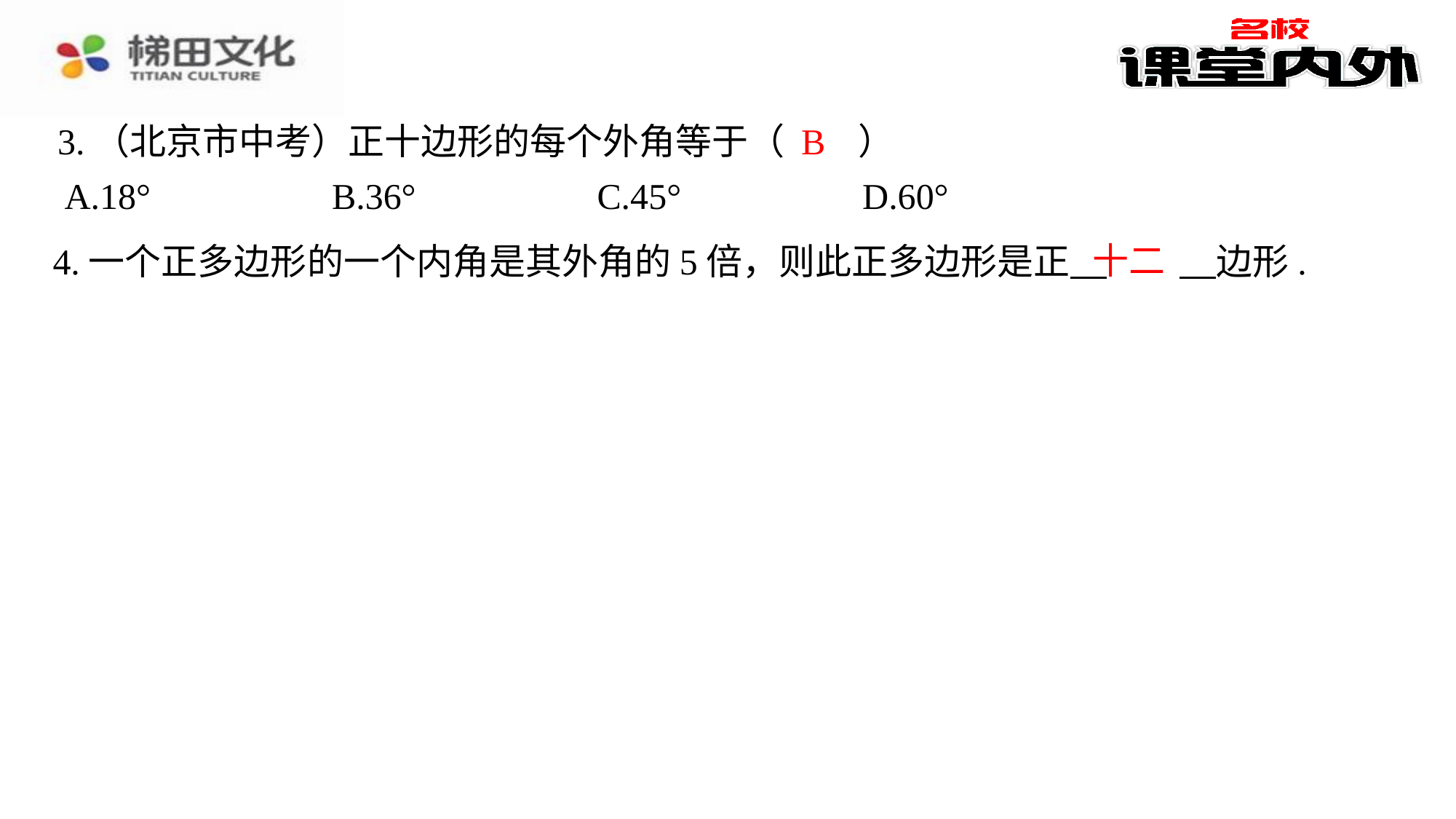

B
3.（北京市中考）正十边形的每个外角等于（　B　）
| A.18° | B.36° | C.45° | D.60° |
| --- | --- | --- | --- |
十二
4.一个正多边形的一个内角是其外角的5倍，则此正多边形是正 　十二　⁠边形.